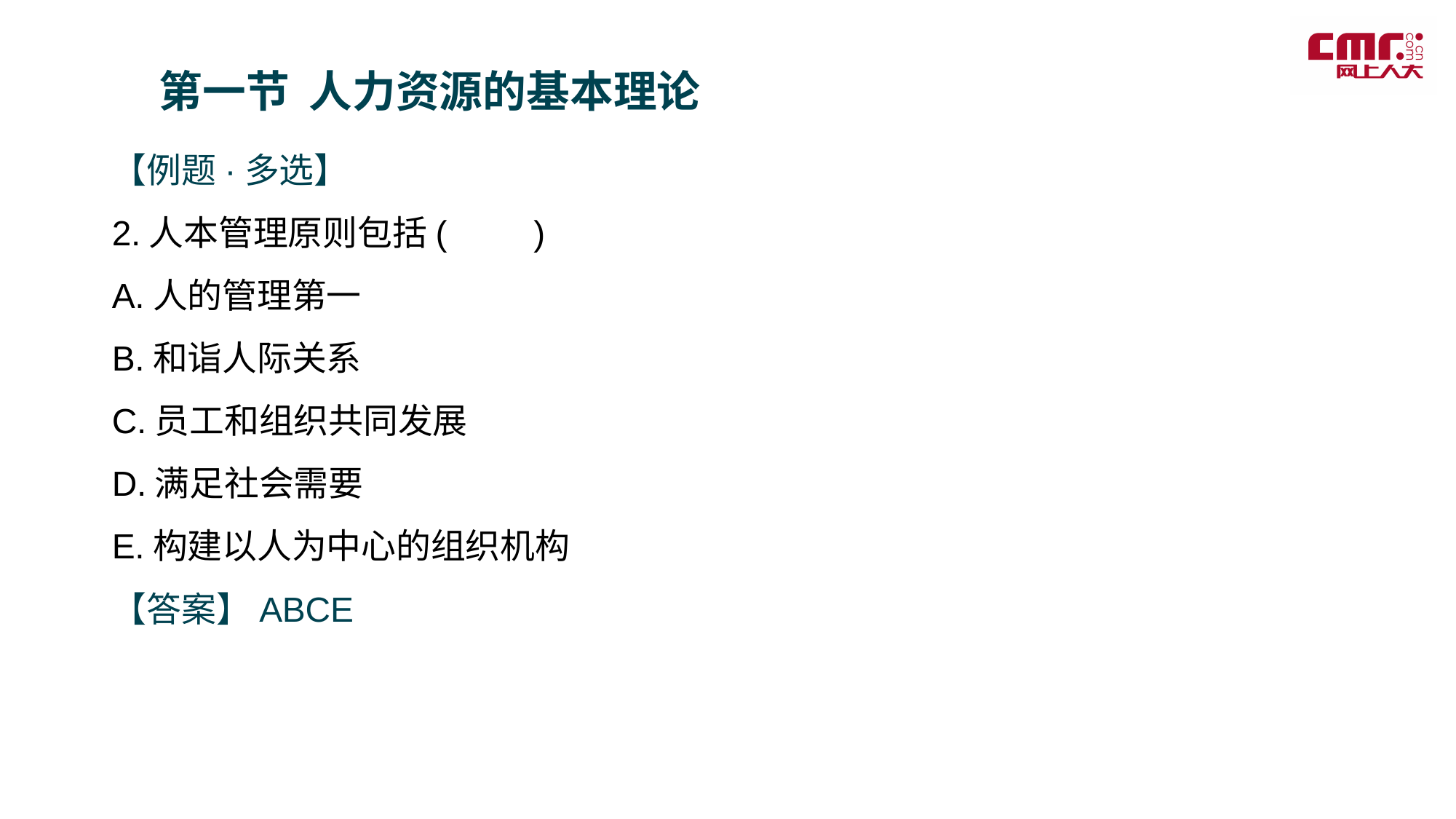

第一节  人力资源的基本理论
【例题·多选】
2.人本管理原则包括(         )
A.人的管理第一
B.和诣人际关系
C.员工和组织共同发展
D.满足社会需要
E.构建以人为中心的组织机构
【答案】ABCE